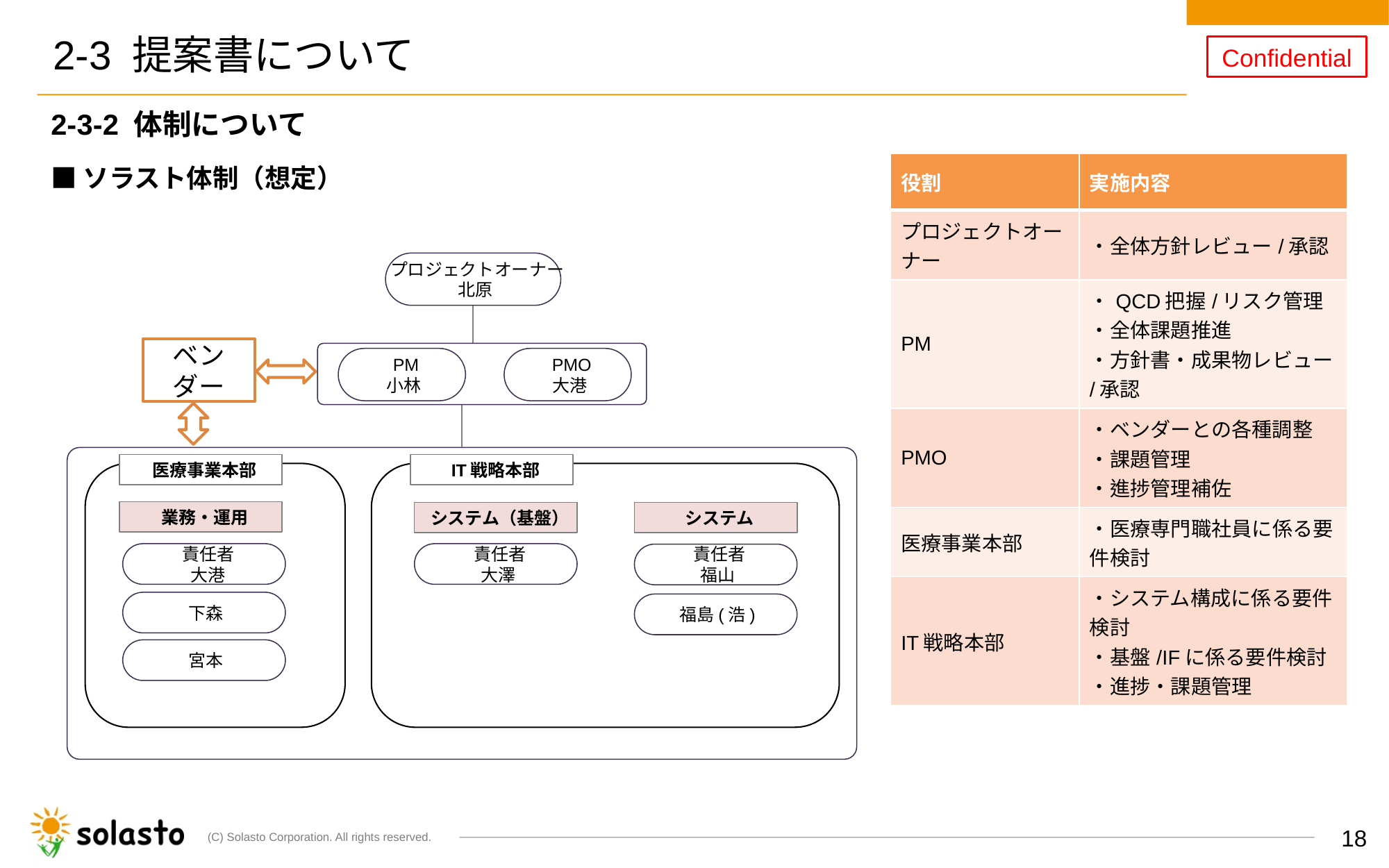

# 2-3 提案書について
2-3-2 体制について
■ソラスト体制（想定）

| 役割 | 実施内容 |
| --- | --- |
| プロジェクトオーナー | ・全体方針レビュー/承認 |
| PM | ・QCD把握/リスク管理 ・全体課題推進 ・方針書・成果物レビュー/承認 |
| PMO | ・ベンダーとの各種調整 ・課題管理 ・進捗管理補佐 |
| 医療事業本部 | ・医療専門職社員に係る要件検討 |
| IT戦略本部 | ・システム構成に係る要件検討 ・基盤/IFに係る要件検討 ・進捗・課題管理 |
プロジェクトオーナー
北原
ベンダー

PM
小林
PMO
大港

IT戦略本部
医療事業本部

業務・運用
システム（基盤）
システム
責任者
大港
責任者
大澤
責任者
福山
下森
福島(浩)
宮本